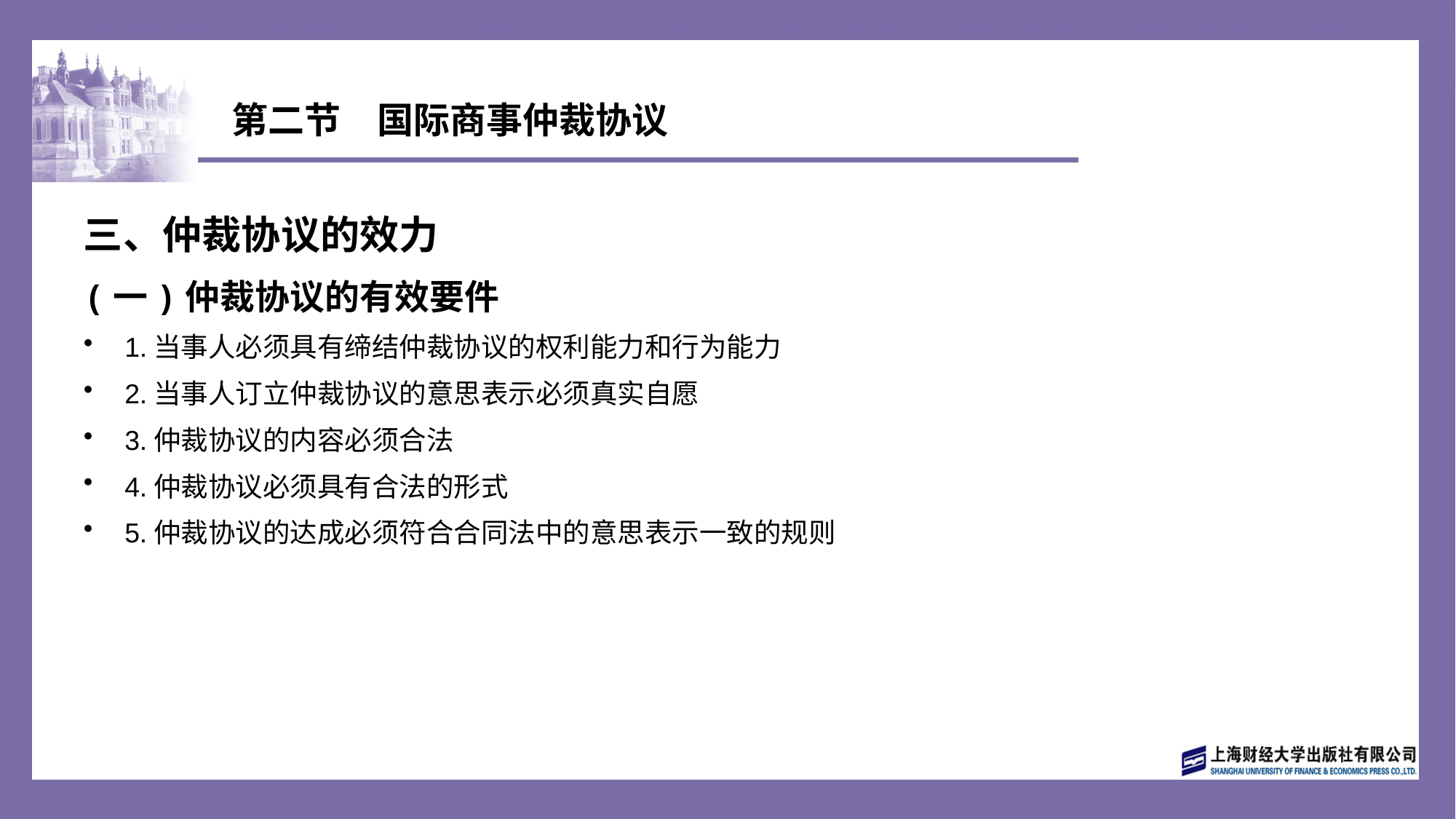

# 第二节　国际商事仲裁协议
三、仲裁协议的效力
(一)仲裁协议的有效要件
1.当事人必须具有缔结仲裁协议的权利能力和行为能力
2.当事人订立仲裁协议的意思表示必须真实自愿
3.仲裁协议的内容必须合法
4.仲裁协议必须具有合法的形式
5.仲裁协议的达成必须符合合同法中的意思表示一致的规则